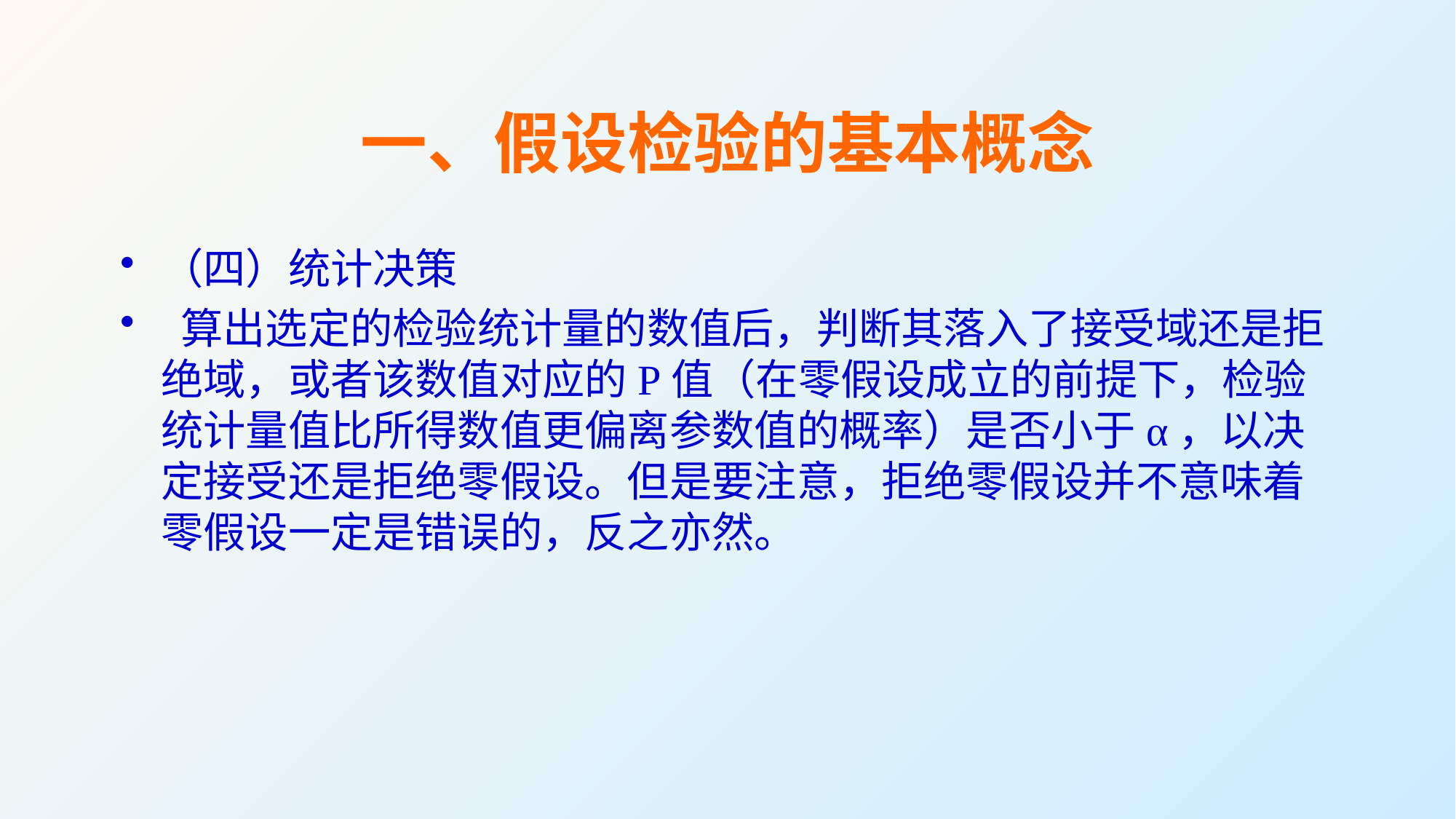

# 一、假设检验的基本概念
（四）统计决策
 算出选定的检验统计量的数值后，判断其落入了接受域还是拒绝域，或者该数值对应的P值（在零假设成立的前提下，检验统计量值比所得数值更偏离参数值的概率）是否小于α，以决定接受还是拒绝零假设。但是要注意，拒绝零假设并不意味着零假设一定是错误的，反之亦然。